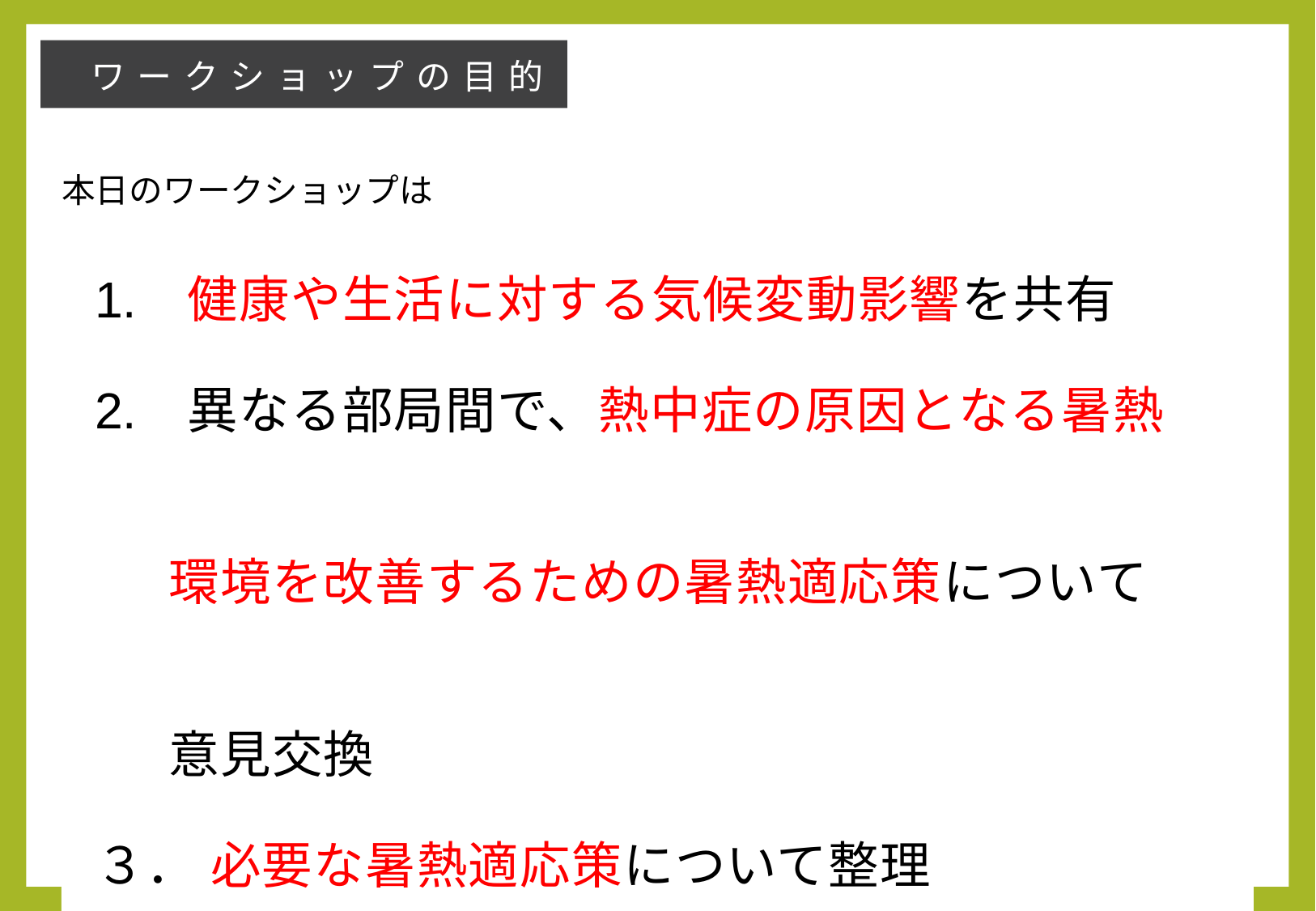

ワークショップの目的
本日のワークショップは

を目的に実施します。
 健康や生活に対する気候変動影響を共有
 異なる部局間で、熱中症の原因となる暑熱
     環境を改善するための暑熱適応策について
     意見交換
３． 必要な暑熱適応策について整理
2